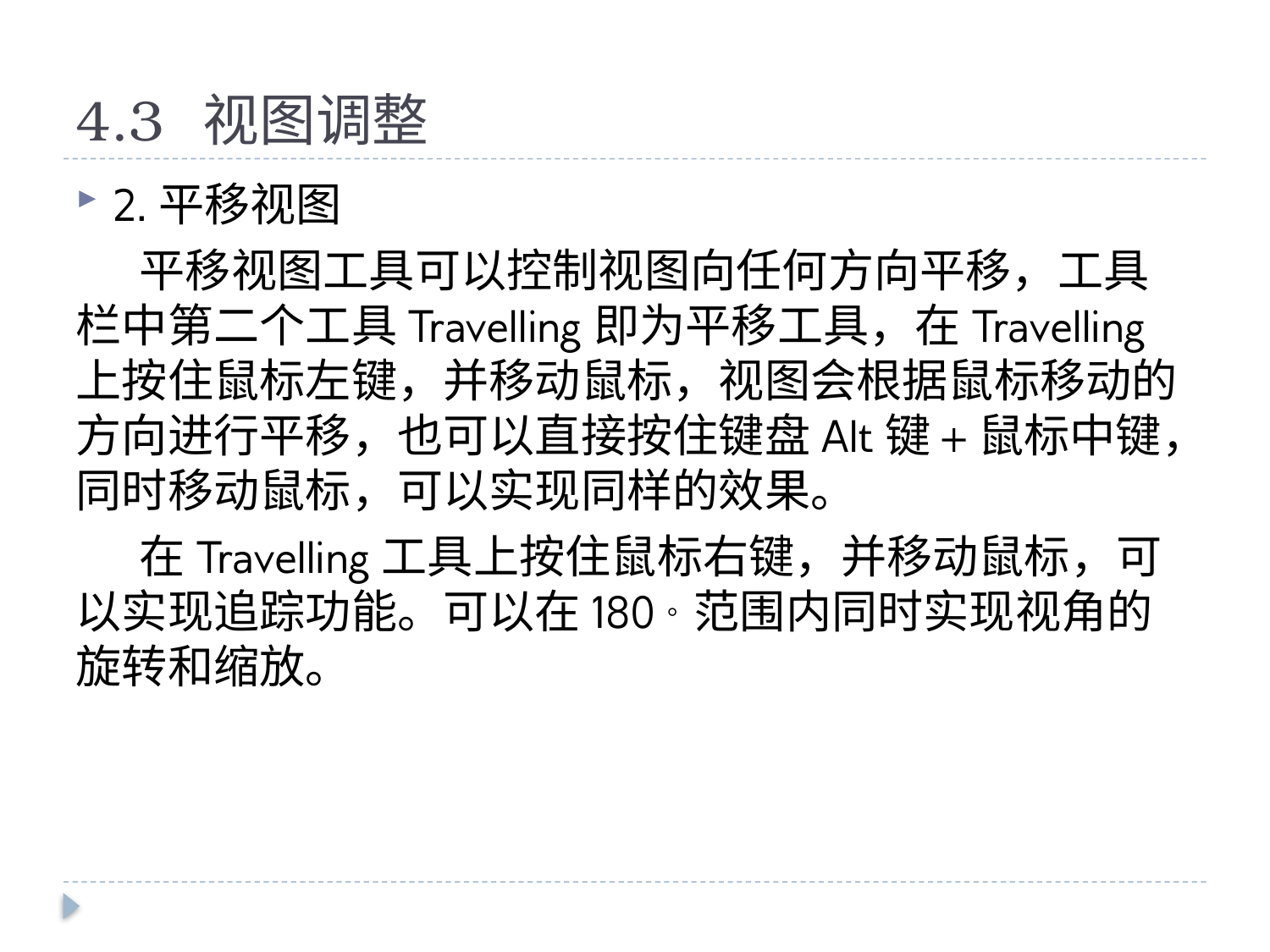

# 4.3	视图调整
2.平移视图
平移视图工具可以控制视图向任何方向平移，工具栏中第二个工具Travelling即为平移工具，在Travelling上按住鼠标左键，并移动鼠标，视图会根据鼠标移动的方向进行平移，也可以直接按住键盘Alt键+鼠标中键，同时移动鼠标，可以实现同样的效果。
在Travelling工具上按住鼠标右键，并移动鼠标，可以实现追踪功能。可以在180。范围内同时实现视角的旋转和缩放。